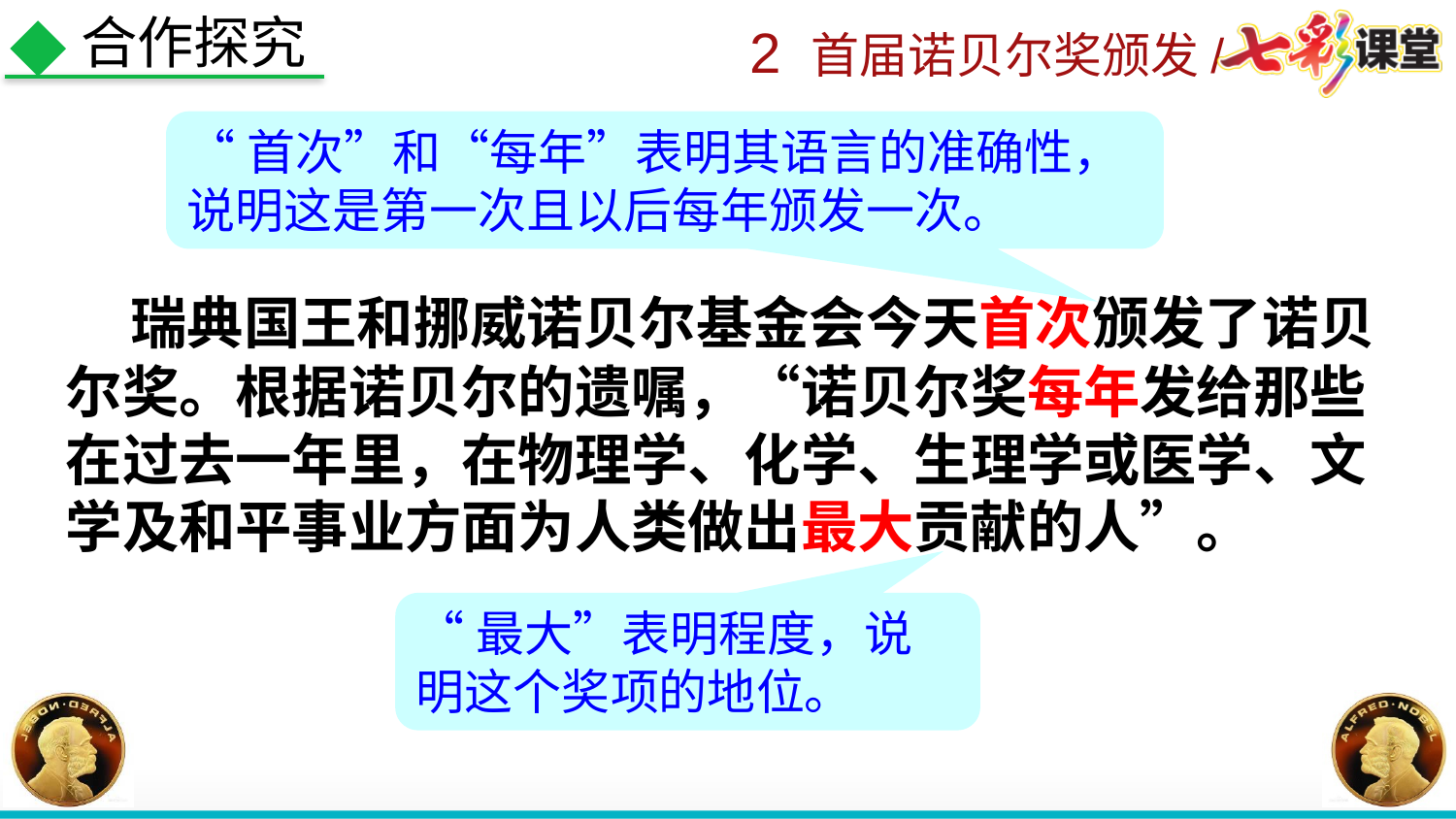

合作探究

“首次”和“每年”表明其语言的准确性，说明这是第一次且以后每年颁发一次。
    瑞典国王和挪威诺贝尔基金会今天首次颁发了诺贝尔奖。根据诺贝尔的遗嘱，“诺贝尔奖每年发给那些在过去一年里，在物理学、化学、生理学或医学、文学及和平事业方面为人类做出最大贡献的人”。
“最大”表明程度，说明这个奖项的地位。